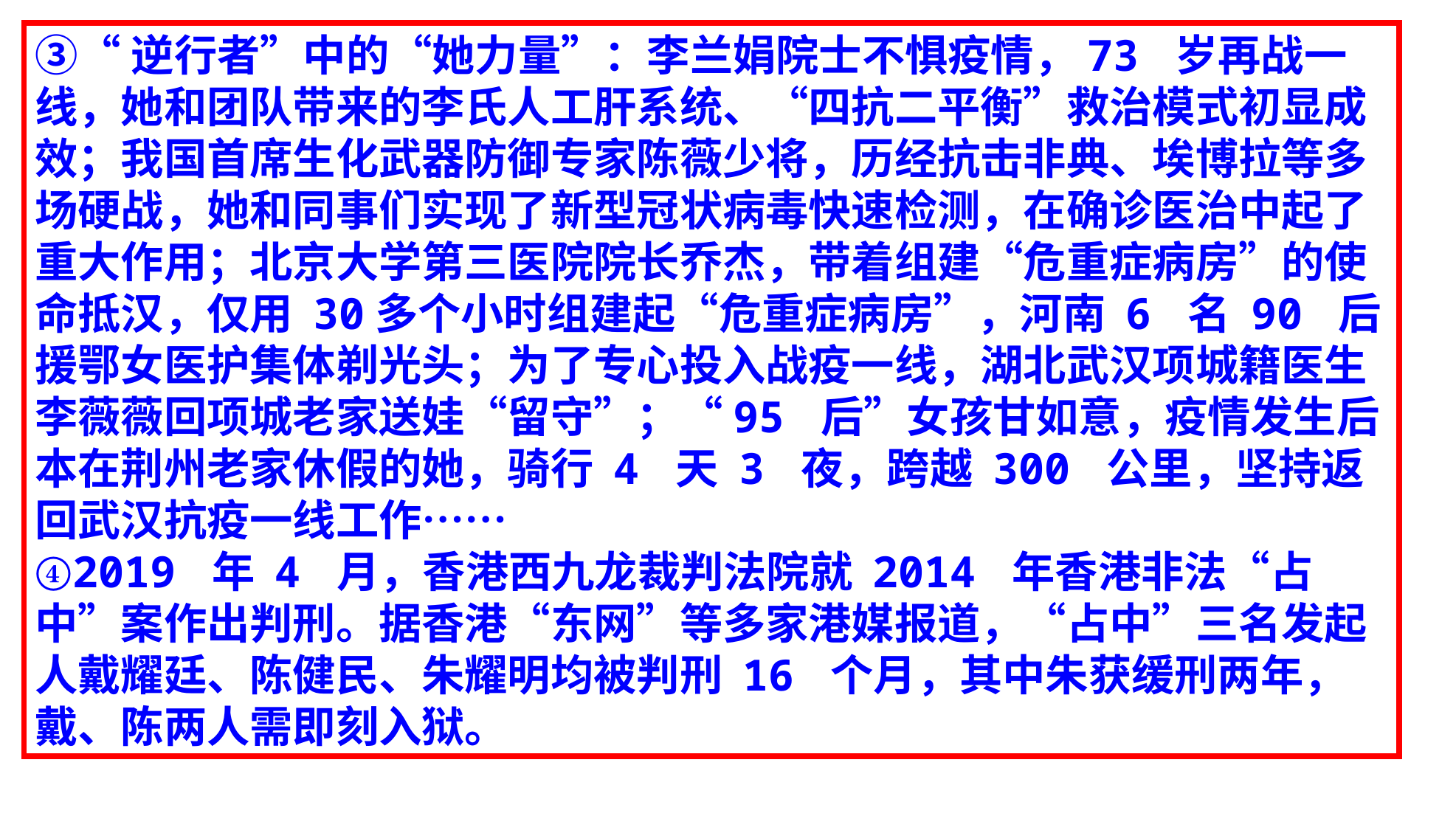

③“逆行者”中的“她力量”：李兰娟院士不惧疫情，73 岁再战一线，她和团队带来的李氏人工肝系统、“四抗二平衡”救治模式初显成效；我国首席生化武器防御专家陈薇少将，历经抗击非典、埃博拉等多场硬战，她和同事们实现了新型冠状病毒快速检测，在确诊医治中起了重大作用；北京大学第三医院院长乔杰，带着组建“危重症病房”的使命抵汉，仅用 30多个小时组建起“危重症病房”，河南 6 名 90 后援鄂女医护集体剃光头；为了专心投入战疫一线，湖北武汉项城籍医生李薇薇回项城老家送娃“留守”；“95 后”女孩甘如意，疫情发生后本在荆州老家休假的她，骑行 4 天 3 夜，跨越 300 公里，坚持返回武汉抗疫一线工作……
④2019 年 4 月，香港西九龙裁判法院就 2014 年香港非法“占中”案作出判刑。据香港“东网”等多家港媒报道，“占中”三名发起人戴耀廷、陈健民、朱耀明均被判刑 16 个月，其中朱获缓刑两年，戴、陈两人需即刻入狱。